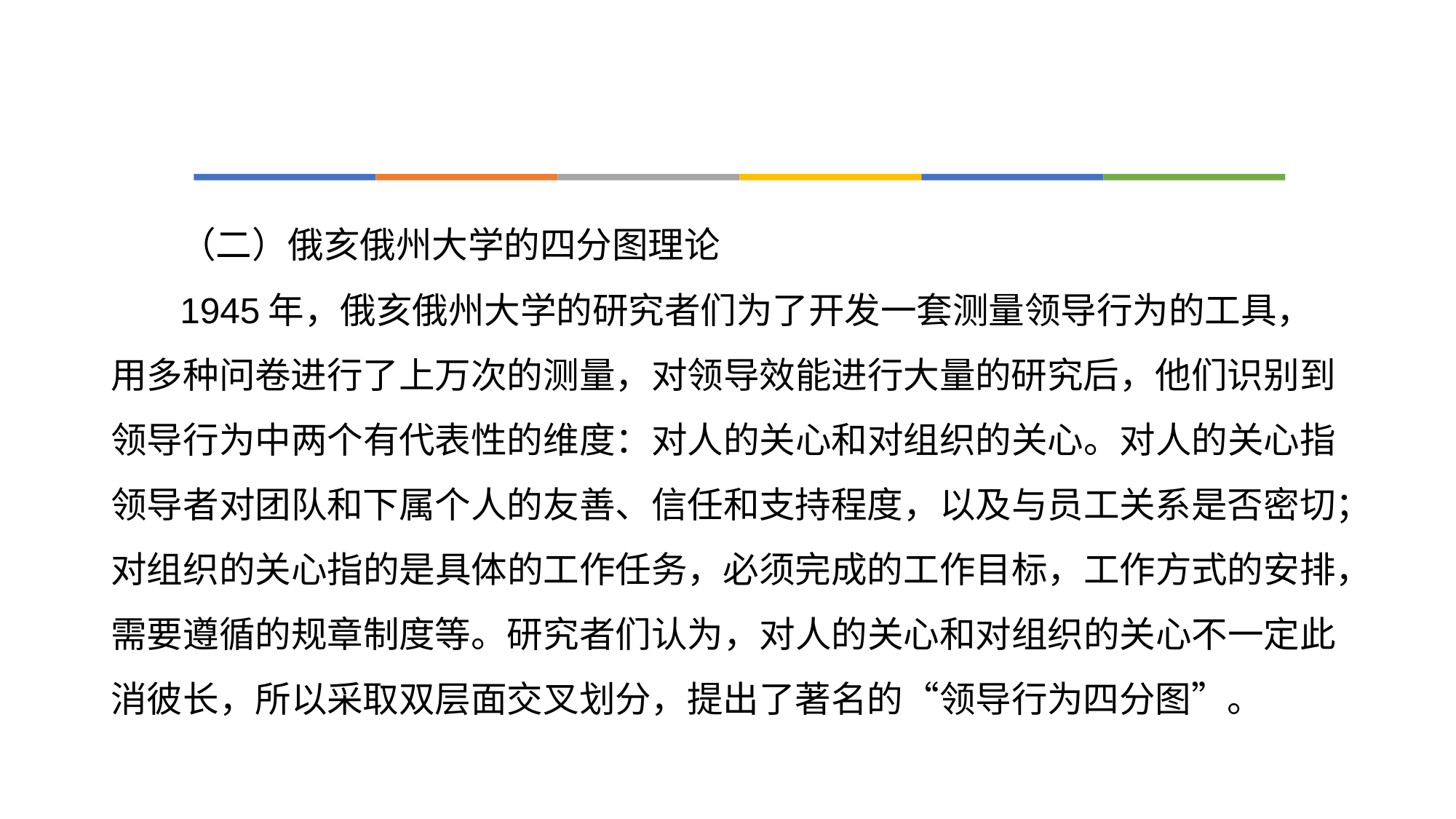

#
（二）俄亥俄州大学的四分图理论
1945年，俄亥俄州大学的研究者们为了开发一套测量领导行为的工具，用多种问卷进行了上万次的测量，对领导效能进行大量的研究后，他们识别到领导行为中两个有代表性的维度：对人的关心和对组织的关心。对人的关心指领导者对团队和下属个人的友善、信任和支持程度，以及与员工关系是否密切；对组织的关心指的是具体的工作任务，必须完成的工作目标，工作方式的安排，需要遵循的规章制度等。研究者们认为，对人的关心和对组织的关心不一定此消彼长，所以采取双层面交叉划分，提出了著名的“领导行为四分图”。